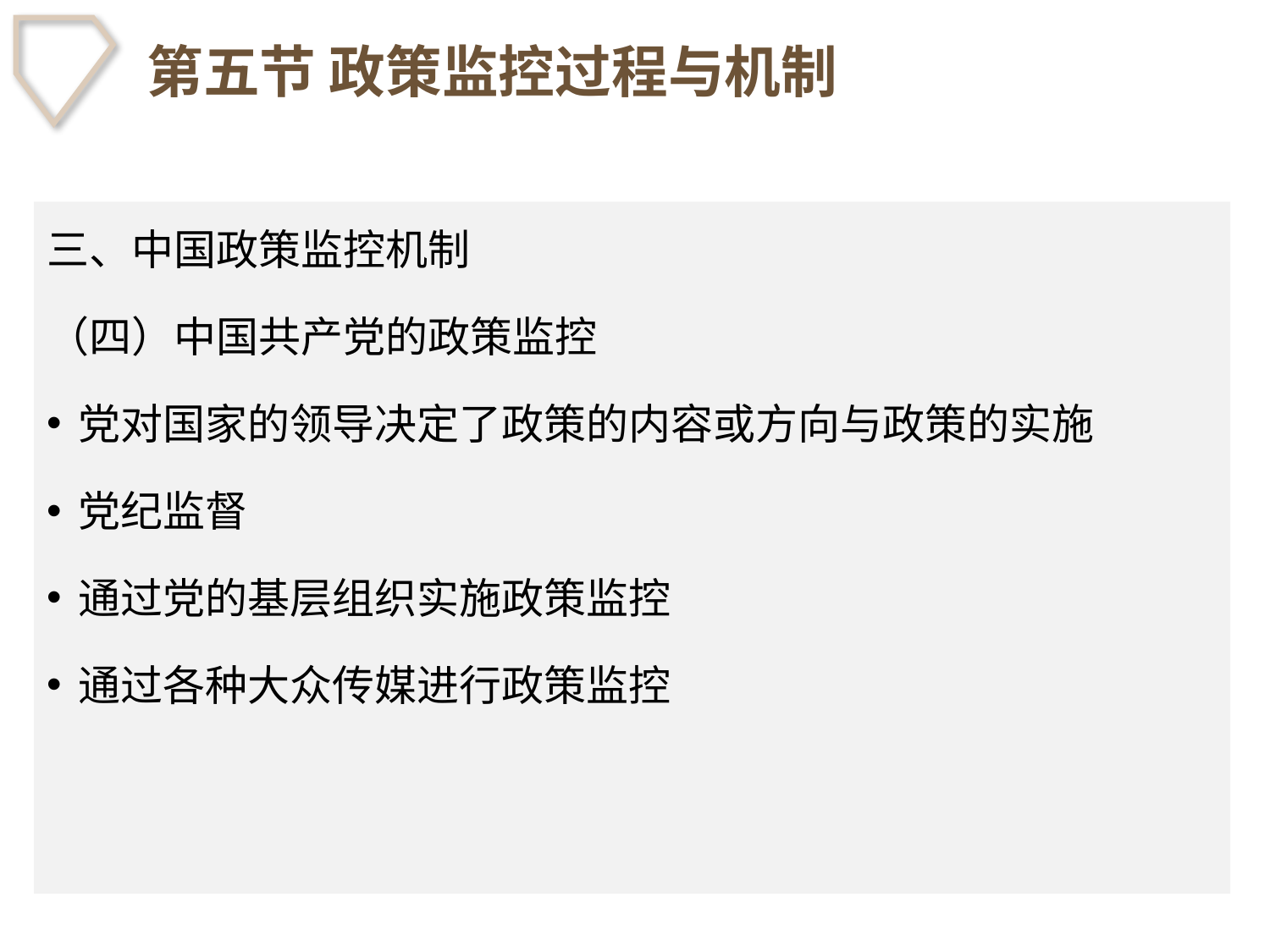

# 第五节 政策监控过程与机制
三、中国政策监控机制
（四）中国共产党的政策监控
党对国家的领导决定了政策的内容或方向与政策的实施
党纪监督
通过党的基层组织实施政策监控
通过各种大众传媒进行政策监控